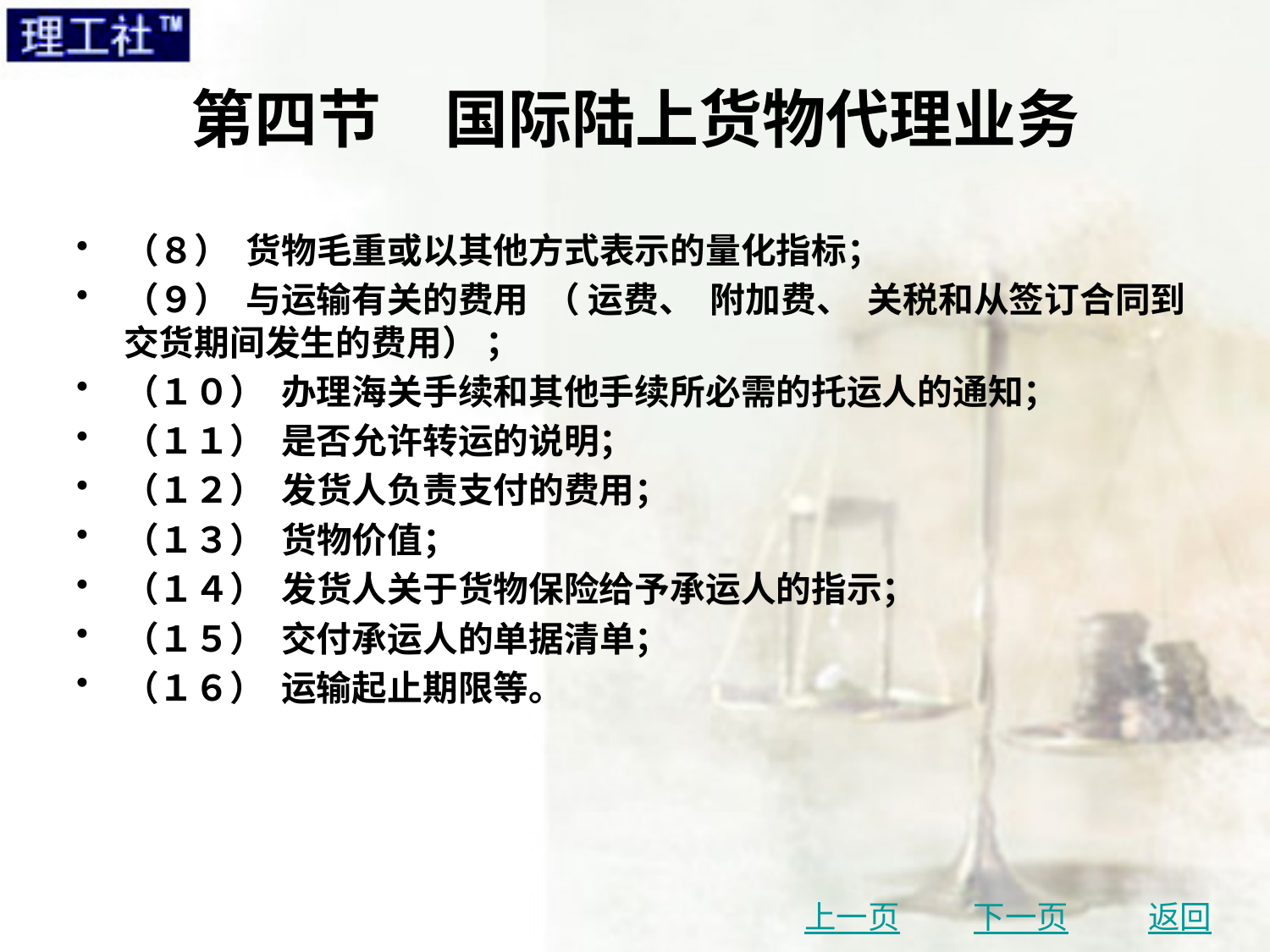

# 第四节　国际陆上货物代理业务
（８）  货物毛重或以其他方式表示的量化指标；
（９）  与运输有关的费用  （ 运费、  附加费、  关税和从签订合同到交货期间发生的费用） ；
（１０）  办理海关手续和其他手续所必需的托运人的通知；
（１１）  是否允许转运的说明；
（１２）  发货人负责支付的费用；
（１３）  货物价值；
（１４）  发货人关于货物保险给予承运人的指示；
（１５）  交付承运人的单据清单；
（１６）  运输起止期限等。

上一页
下一页
返回